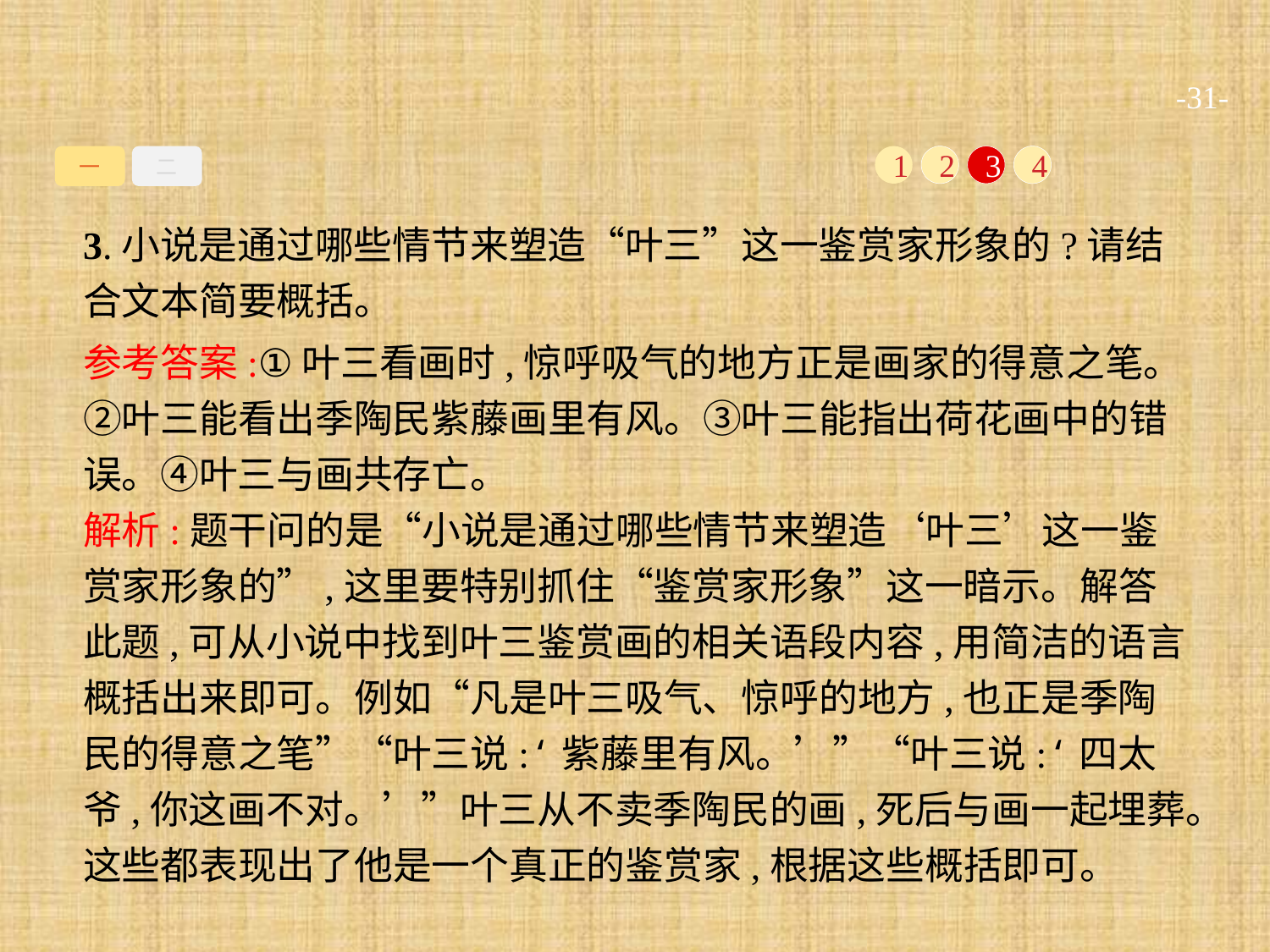

-31-
一
二
1
2
3
4
3.小说是通过哪些情节来塑造“叶三”这一鉴赏家形象的?请结合文本简要概括。
参考答案:①叶三看画时,惊呼吸气的地方正是画家的得意之笔。②叶三能看出季陶民紫藤画里有风。③叶三能指出荷花画中的错误。④叶三与画共存亡。
解析:题干问的是“小说是通过哪些情节来塑造‘叶三’这一鉴赏家形象的”,这里要特别抓住“鉴赏家形象”这一暗示。解答此题,可从小说中找到叶三鉴赏画的相关语段内容,用简洁的语言概括出来即可。例如“凡是叶三吸气、惊呼的地方,也正是季陶民的得意之笔”“叶三说:‘紫藤里有风。’”“叶三说:‘四太爷,你这画不对。’”叶三从不卖季陶民的画,死后与画一起埋葬。这些都表现出了他是一个真正的鉴赏家,根据这些概括即可。